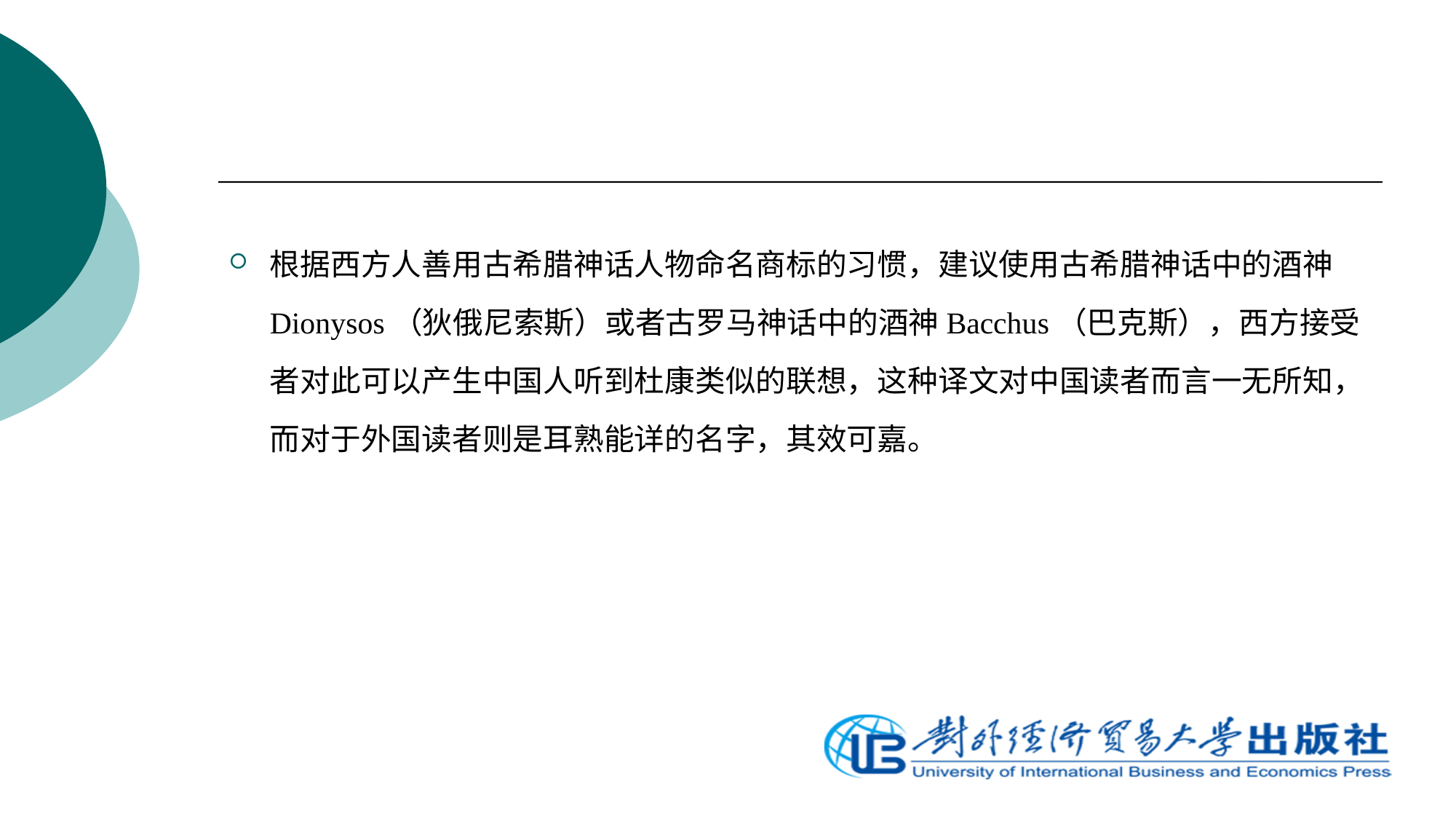

#
根据西方人善用古希腊神话人物命名商标的习惯，建议使用古希腊神话中的酒神Dionysos（狄俄尼索斯）或者古罗马神话中的酒神Bacchus（巴克斯），西方接受者对此可以产生中国人听到杜康类似的联想，这种译文对中国读者而言一无所知，而对于外国读者则是耳熟能详的名字，其效可嘉。